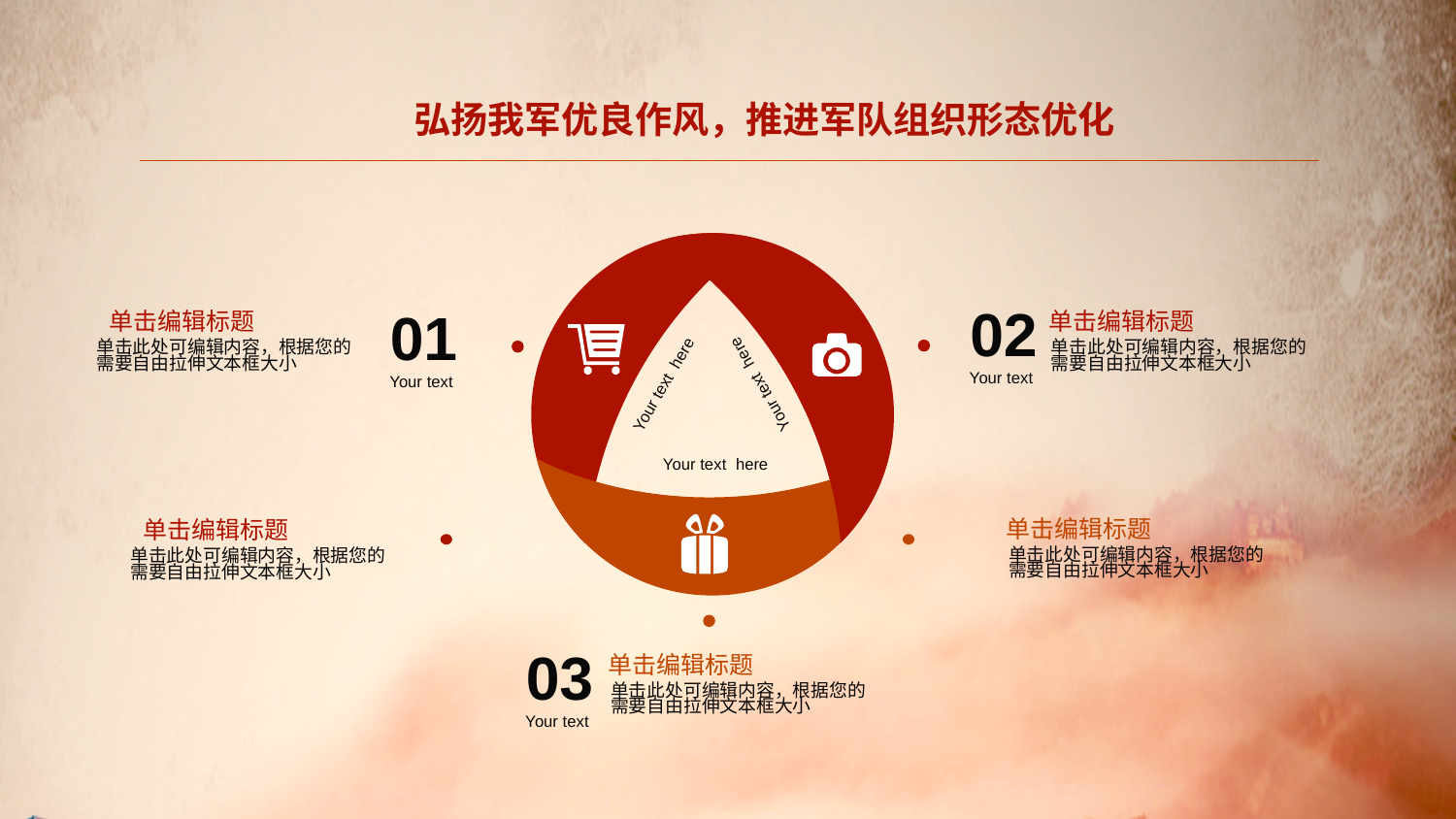

弘扬我军优良作风，推进军队组织形态优化

02
Your text
01
Your text
单击编辑标题
单击编辑标题

单击此处可编辑内容，根据您的需要自由拉伸文本框大小
单击此处可编辑内容，根据您的需要自由拉伸文本框大小

Your text  here
Your text  here

Your text  here

单击编辑标题
单击编辑标题

单击此处可编辑内容，根据您的需要自由拉伸文本框大小
单击此处可编辑内容，根据您的需要自由拉伸文本框大小

03
Your text
单击编辑标题
单击此处可编辑内容，根据您的需要自由拉伸文本框大小